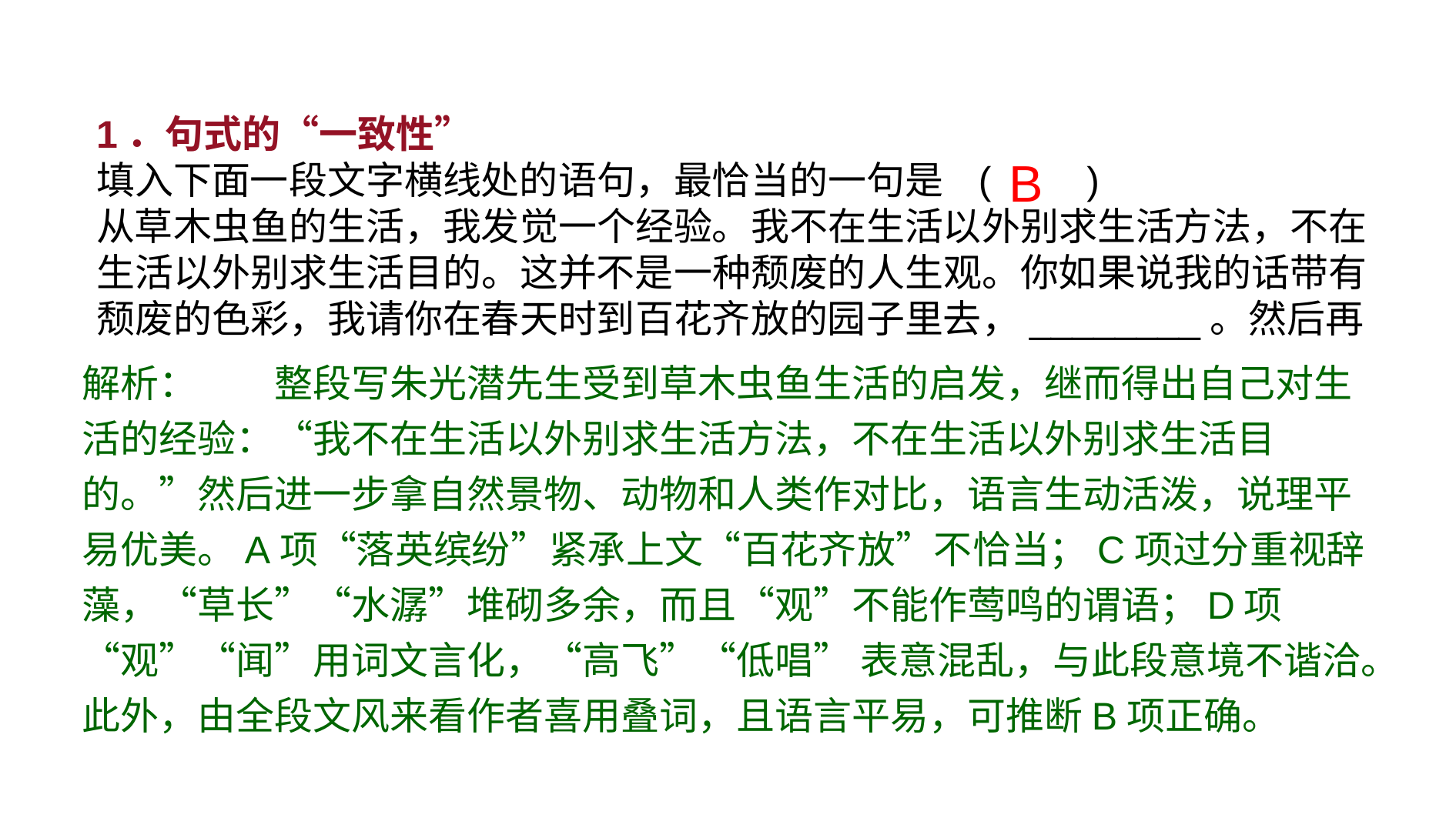

1．句式的“一致性”
填入下面一段文字横线处的语句，最恰当的一句是   (　　)
从草木虫鱼的生活，我发觉一个经验。我不在生活以外别求生活方法，不在生活以外别求生活目的。这并不是一种颓废的人生观。你如果说我的话带有颓废的色彩，我请你在春天时到百花齐放的园子里去，________。然后再回到十字街头，仔细瞧瞧人们的面孔，你看谁是活泼，谁是颓废？请你在冬天积雪凝寒的时候，看看雪压的松树，看看站在冰上的鸭和游在水中的鱼，然后再回头看看遇苦便叫的那“万物之灵”，你以为谁比较能耐苦持恒呢？
A．看落英缤纷，看蝴蝶漫天飞舞    B．看看蝴蝶飞，听听鸟儿鸣
C．静观草长蝶飞，莺鸣水潺             D．观蝴蝶高飞，闻鸟声低唱
[试解]　________
   B
解析：　　整段写朱光潜先生受到草木虫鱼生活的启发，继而得出自己对生活的经验：“我不在生活以外别求生活方法，不在生活以外别求生活目的。”然后进一步拿自然景物、动物和人类作对比，语言生动活泼，说理平易优美。A项“落英缤纷”紧承上文“百花齐放”不恰当；C项过分重视辞藻，“草长”“水潺”堆砌多余，而且“观”不能作莺鸣的谓语；D项“观”“闻”用词文言化，“高飞”“低唱” 表意混乱，与此段意境不谐洽。此外，由全段文风来看作者喜用叠词，且语言平易，可推断B项正确。